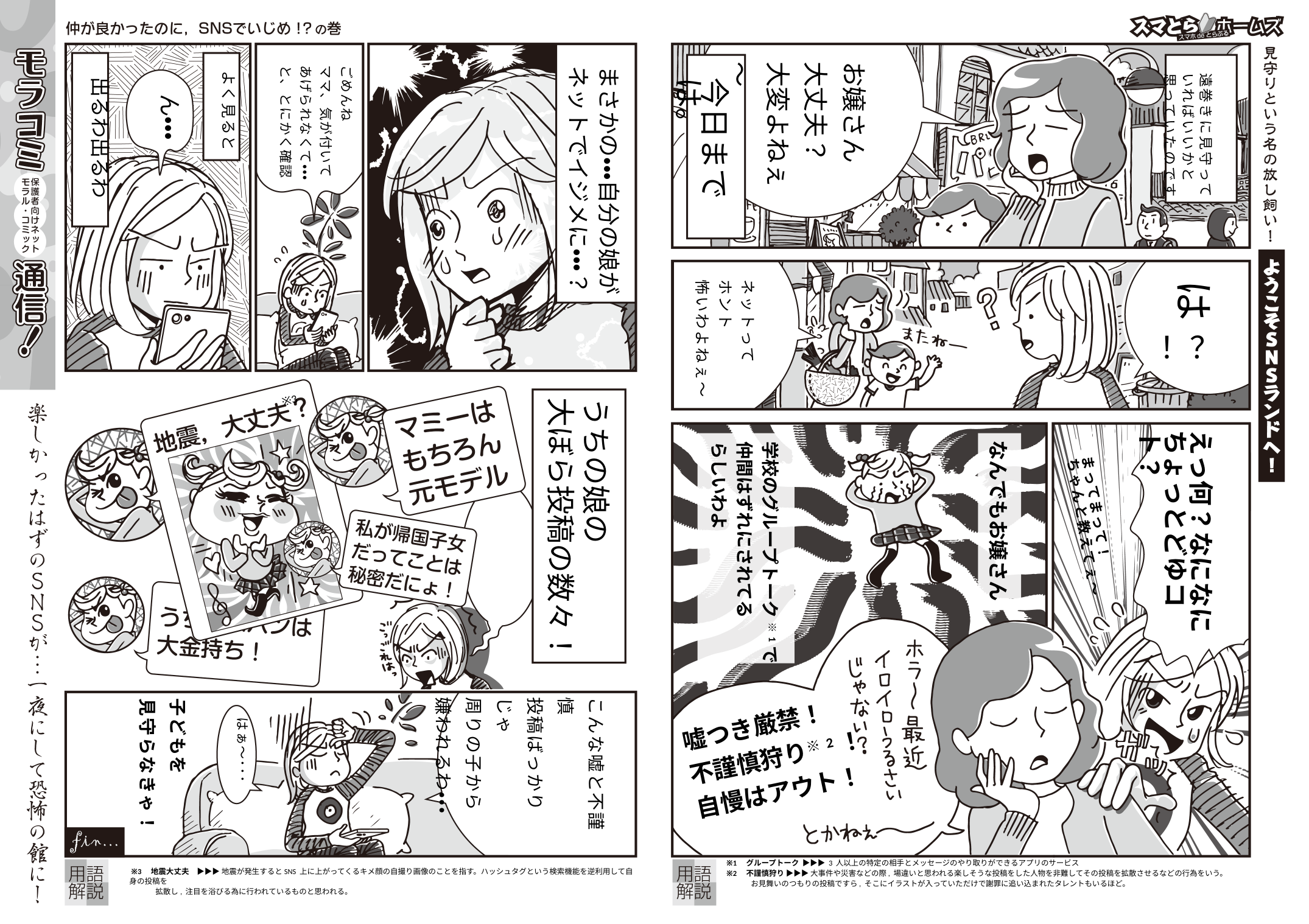

お嬢さん
大丈夫？
大変よねぇ〜
ごめんね
ママ、気が付いて
あげられなくて・・・
と、とにかく確認
まさかの・・・自分の娘が
ネットでイジメに・・・？
よく見ると
遠巻きに見守って
いればいいかと
思っていたのです
出るわ出るわ
今日までは。
ん・・・
ネットって
ホント
怖いわよねぇ〜
は
！？
※3
うちの娘の
大ぼら投稿の数々！
えっ何？なになに
ちょっとどゆコト？

なんでもお嬢さん
学校のグループトーク ※1で
仲間はずれにされてる
らしいわよ
まってまって！
ちゃんと教えてぇ〜
こんな嘘と不謹慎
投稿ばっかりじゃ
周りの子から
嫌われるわ・・・
子どもを
見守らなきゃ！
嘘つき厳禁！
不謹慎狩り※2！
自慢はアウト！
はぁ〜･･･
※1　グループトーク  ▶▶▶ 3 人以上の特定の相手とメッセージのやり取りができるアプリのサービス
※2　不謹慎狩り ▶▶▶ 大事件や災害などの際, 場違いと思われる楽しそうな投稿をした人物を非難してその投稿を拡散させるなどの行為をいう。
　　　 お見舞いのつもりの投稿ですら, そこにイラストが入っていただけで謝罪に追い込まれたタレントもいるほど。
 ※3　地震大丈夫　▶▶▶ 地震が発生するとSNS 上に上がってくるキメ顔の自撮り画像のことを指す。ハッシュタグという検索機能を逆利用して自身の投稿を
　　　  拡散し, 注目を浴びる為に行われているものと思われる。